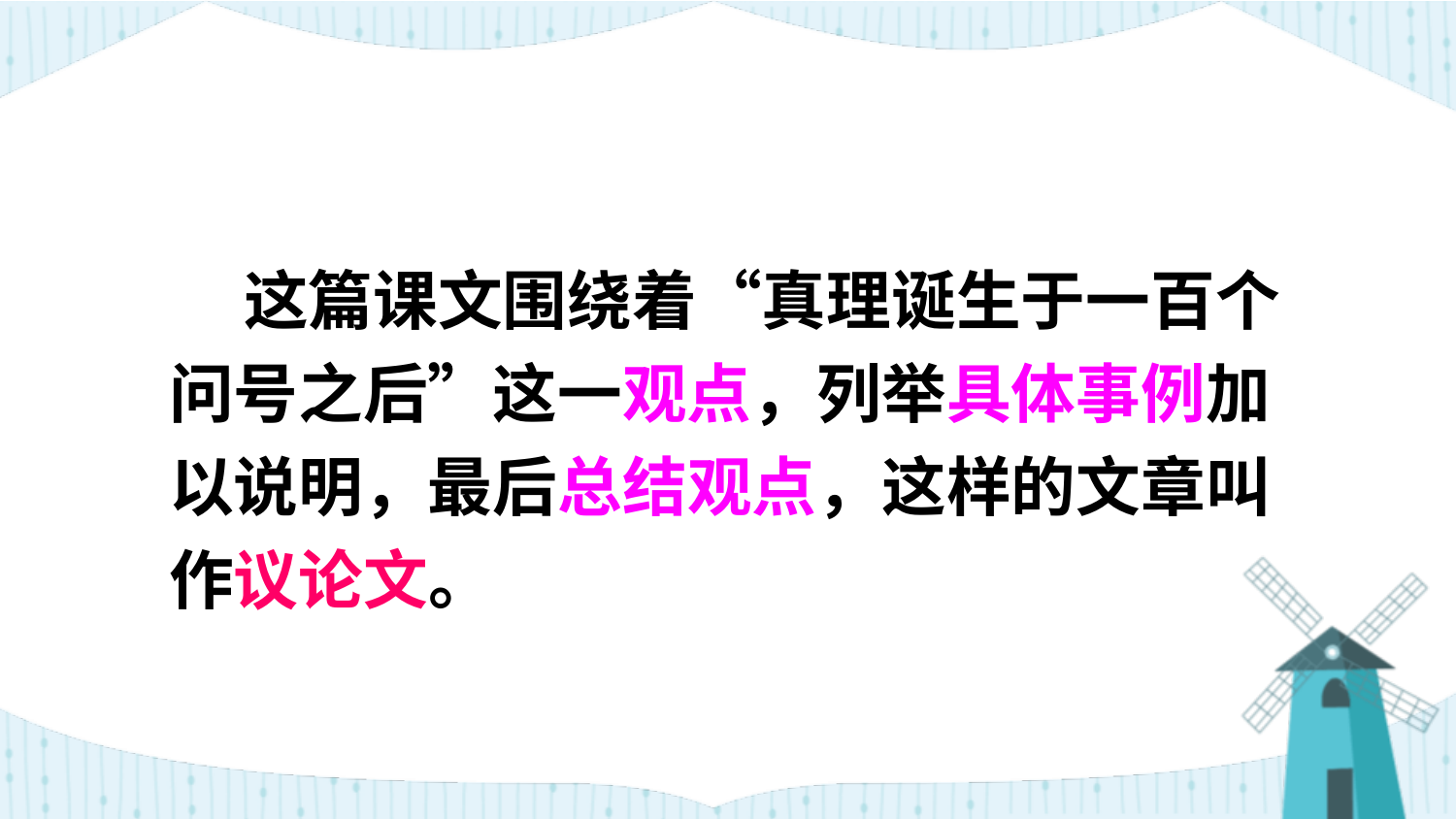

这篇课文围绕着“真理诞生于一百个问号之后”这一观点，列举具体事例加以说明，最后总结观点，这样的文章叫作议论文。